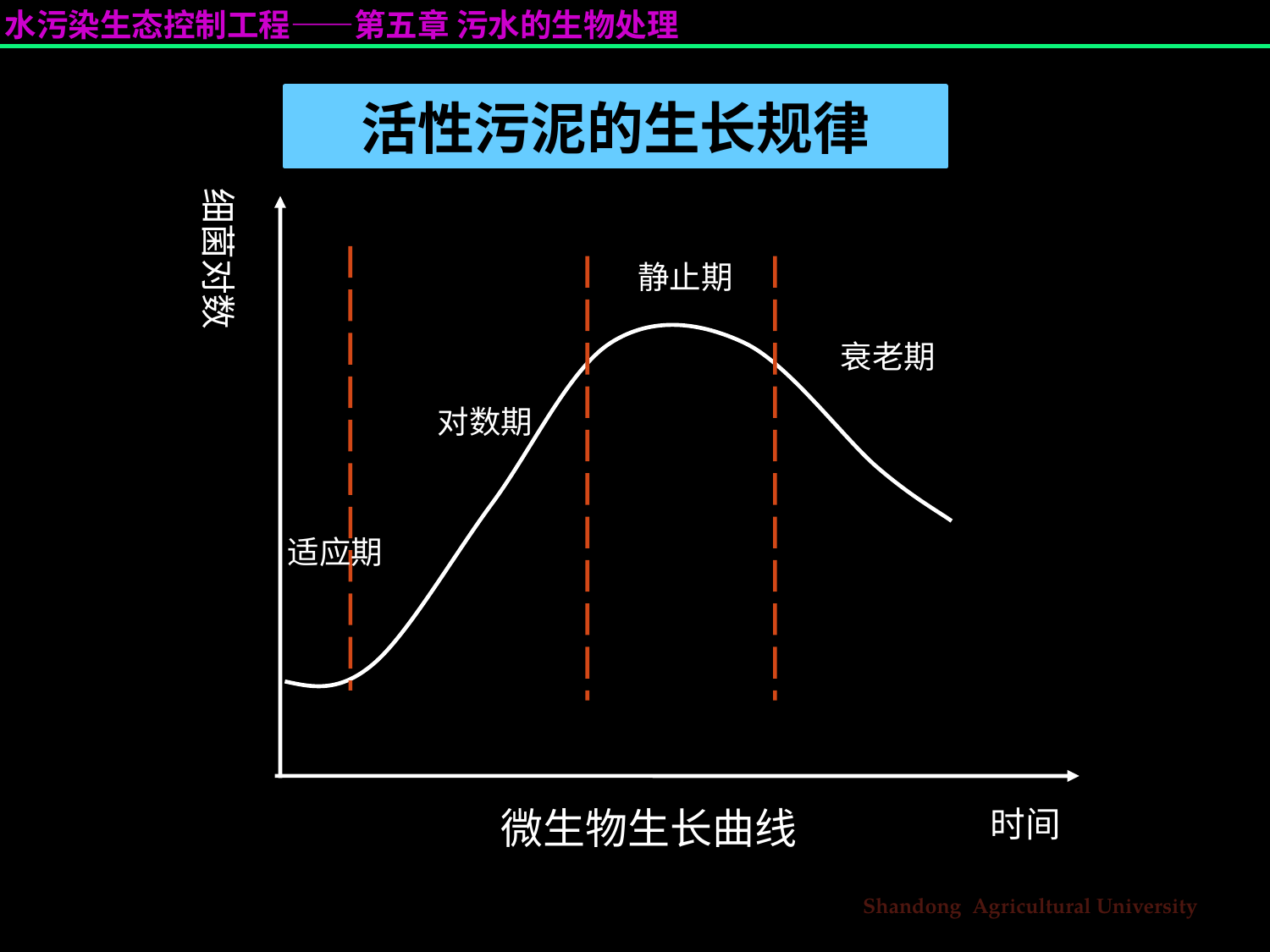

# 活性污泥的生长规律
细菌对数

静止期
衰老期
对数期
适应期
微生物生长曲线
时间